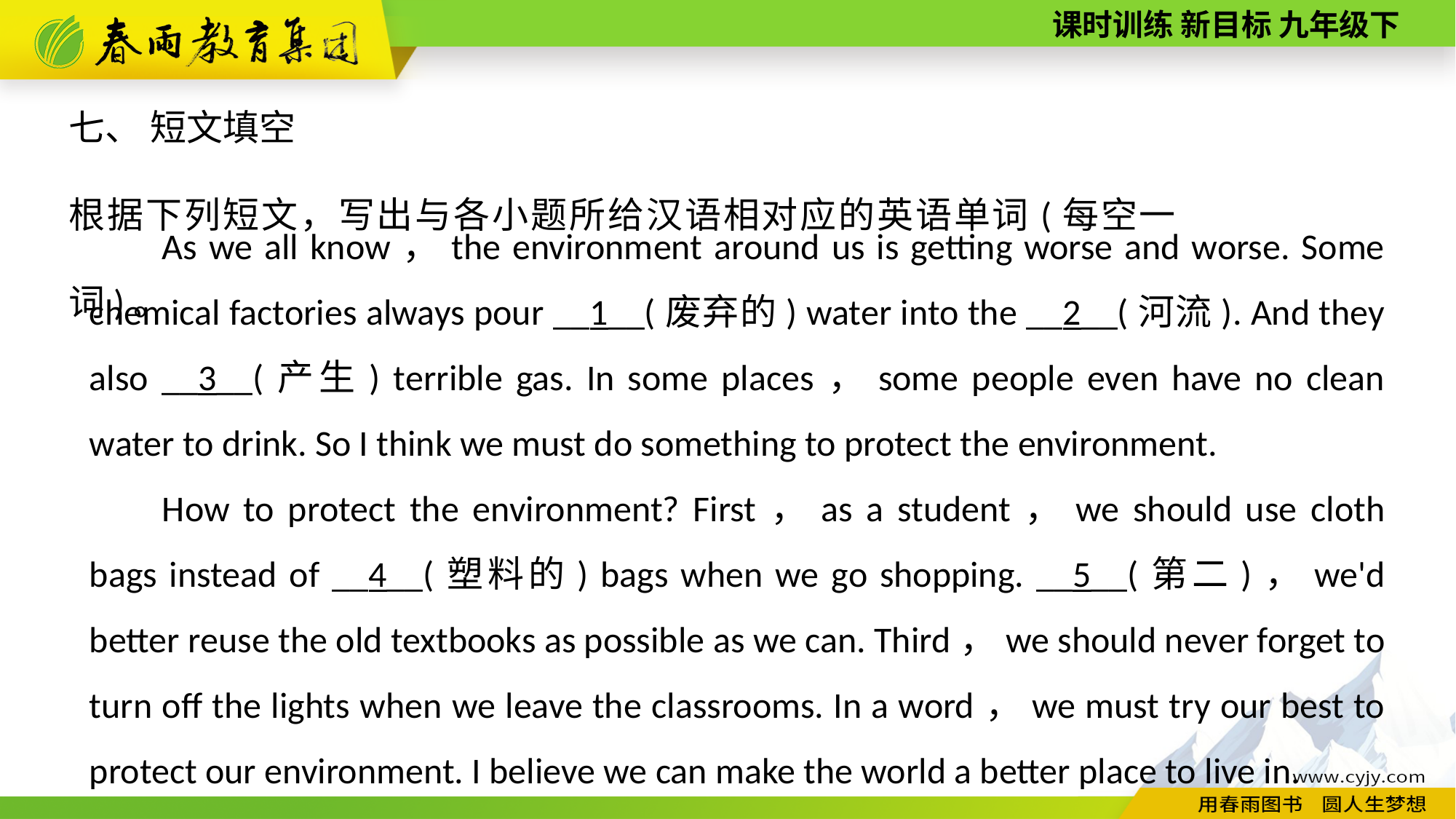

七、 短文填空
根据下列短文，写出与各小题所给汉语相对应的英语单词(每空一词)。
As we all know，the environment around us is getting worse and worse. Some chemical factories always pour __1__(废弃的) water into the __2__(河流). And they also __3__(产生) terrible gas. In some places，some people even have no clean water to drink. So I think we must do something to protect the environment.
How to protect the environment? First，as a student，we should use cloth bags instead of __4__(塑料的) bags when we go shopping. __5__(第二)，we'd better reuse the old textbooks as possible as we can. Third，we should never forget to turn off the lights when we leave the classrooms. In a word，we must try our best to protect our environment. I believe we can make the world a better place to live in.